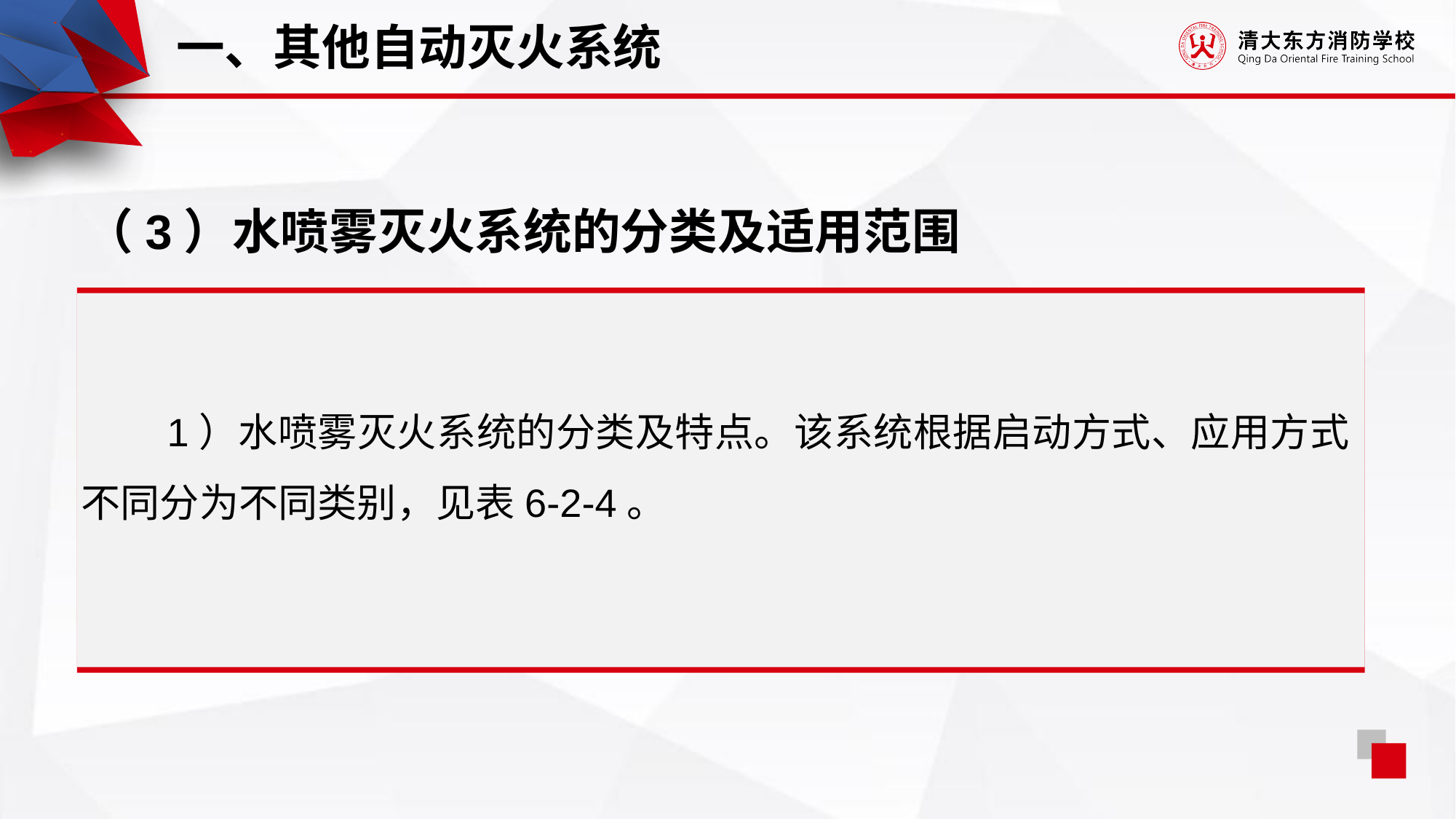

一、其他自动灭火系统

（3）水喷雾灭火系统的分类及适用范围

1）水喷雾灭火系统的分类及特点。该系统根据启动方式、应用方式不同分为不同类别，见表6-2-4。